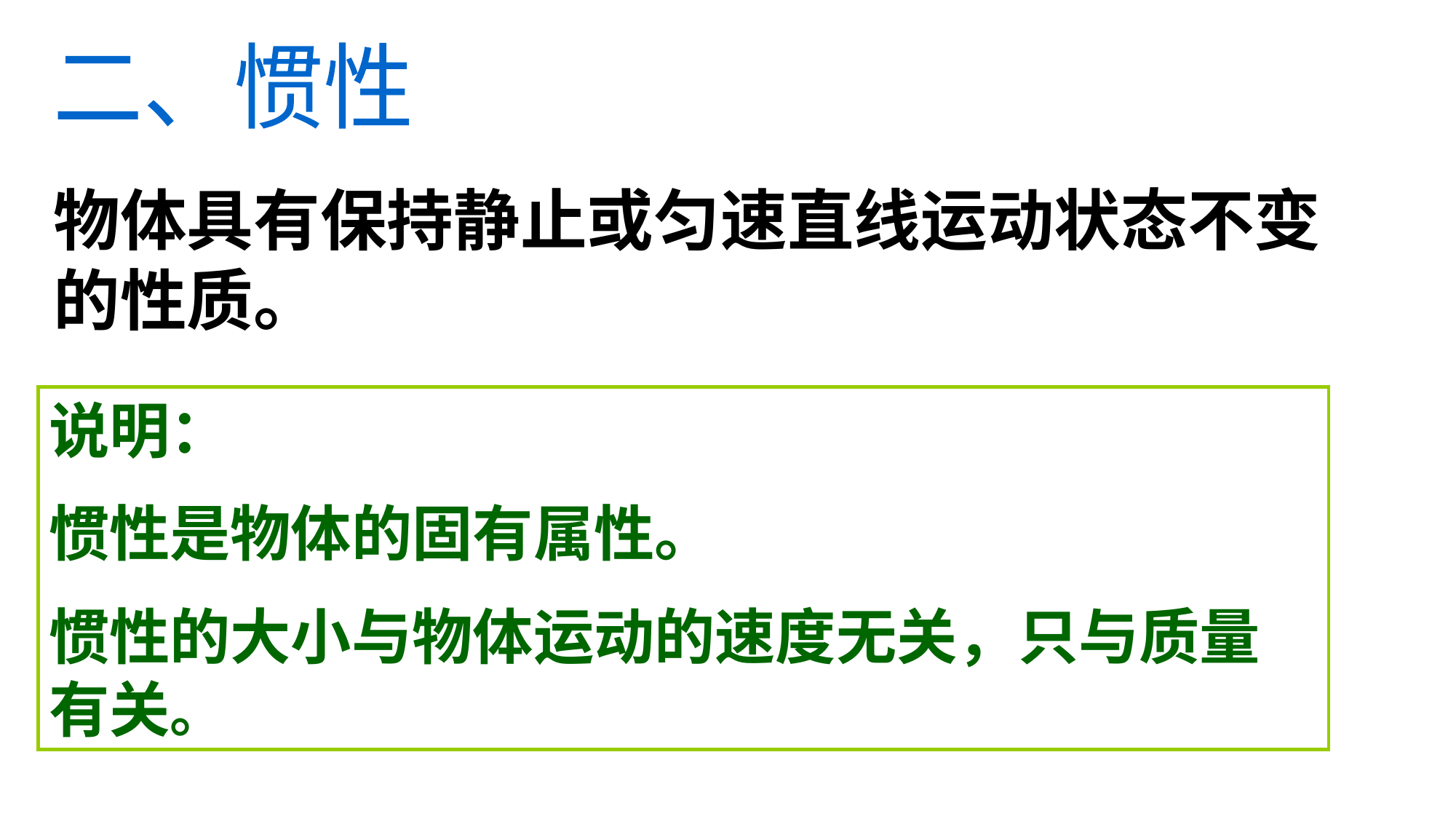

二、惯性
物体具有保持静止或匀速直线运动状态不变的性质。
说明：
惯性是物体的固有属性。
惯性的大小与物体运动的速度无关，只与质量有关。